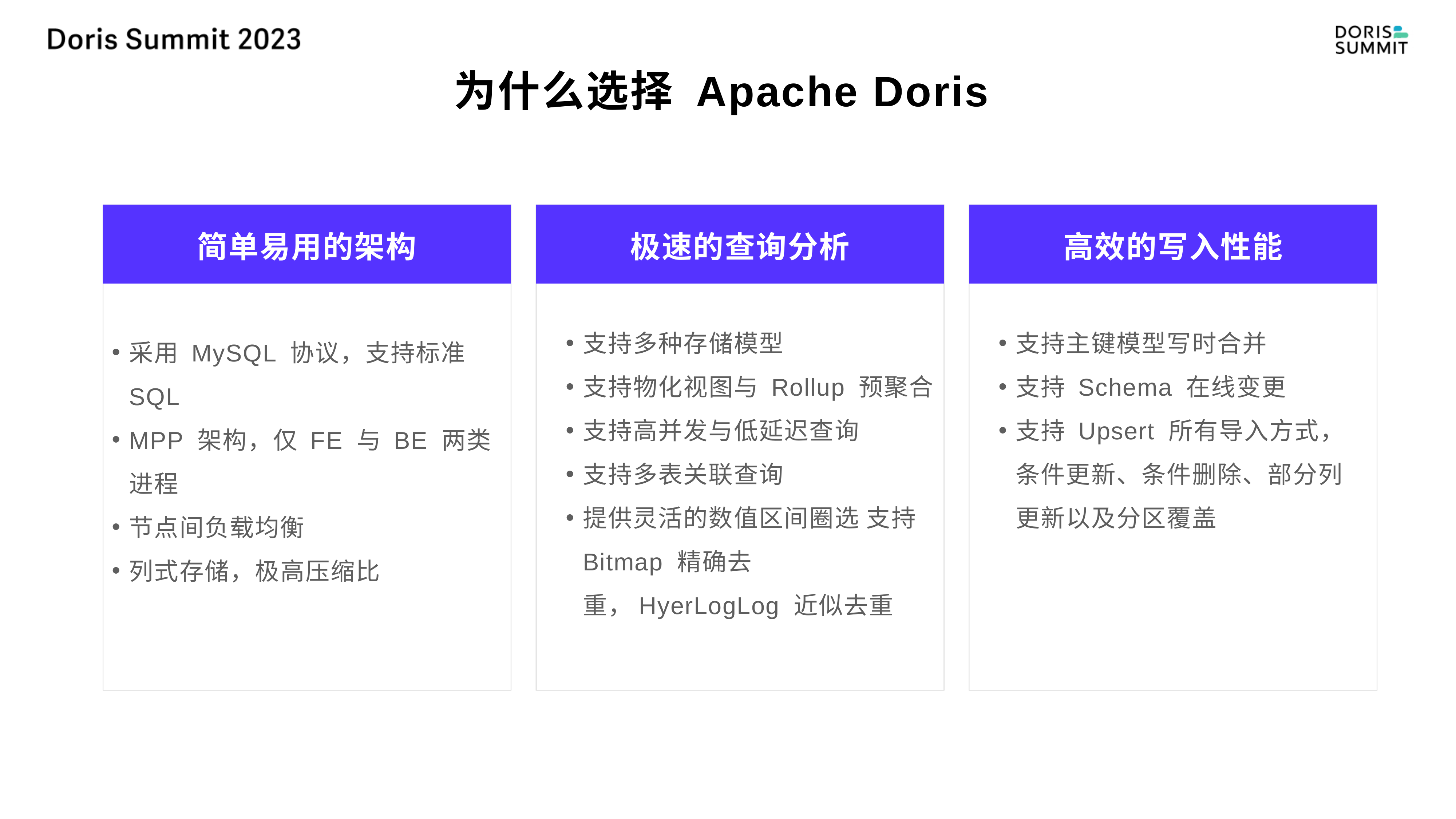

# 为什么选择 Apache Doris

简单易用的架构
极速的查询分析
高效的写入性能

支持多种存储模型
支持物化视图与 Rollup 预聚合
支持高并发与低延迟查询
支持多表关联查询
提供灵活的数值区间圈选 支持 Bitmap 精确去重，HyerLogLog 近似去重

支持主键模型写时合并
支持 Schema 在线变更
支持 Upsert 所有导入方式，条件更新、条件删除、部分列更新以及分区覆盖
采用 MySQL 协议，支持标准 SQL
MPP 架构，仅 FE 与 BE 两类进程
节点间负载均衡
列式存储，极高压缩比